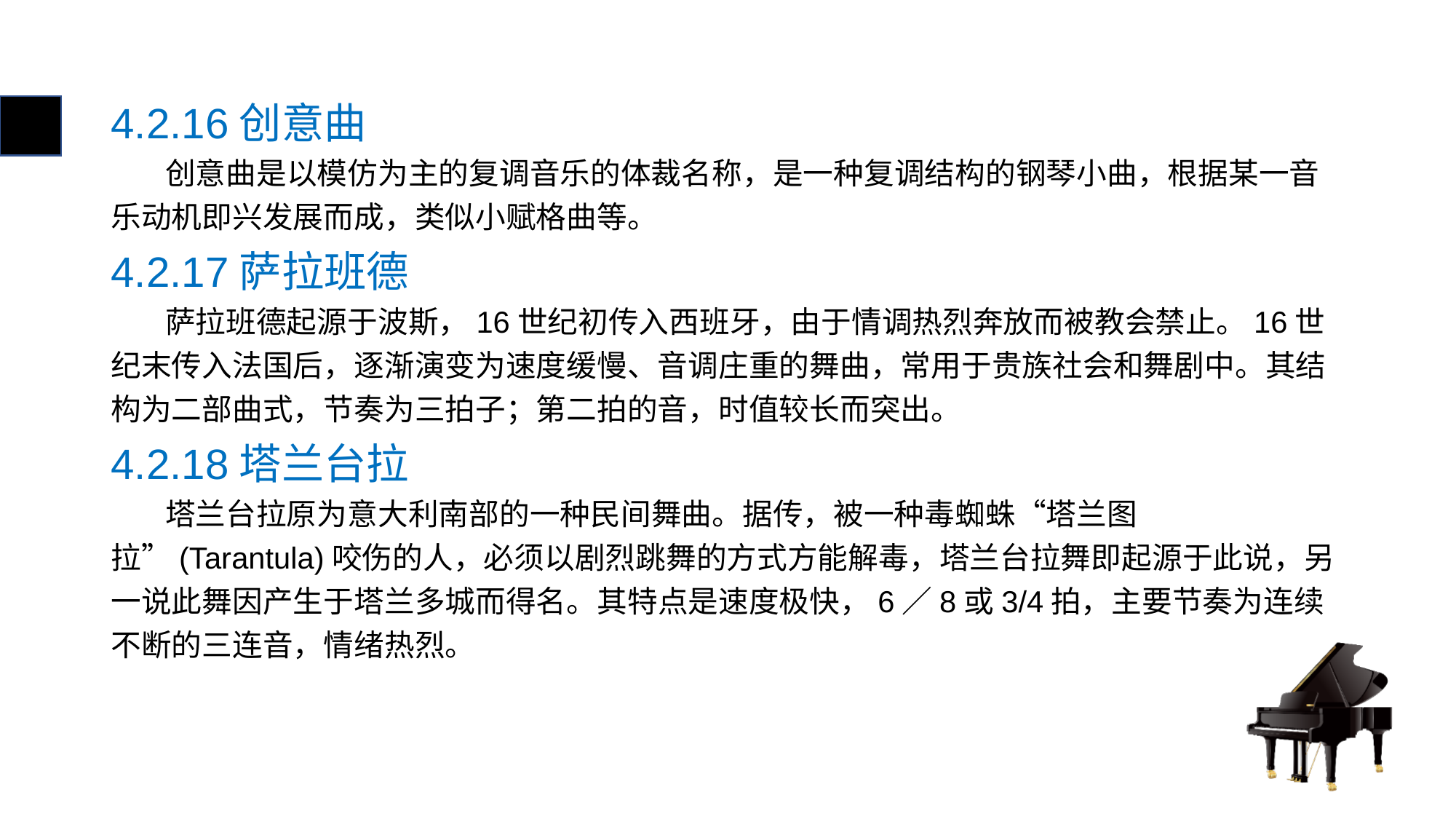

# 4.2.16创意曲
       创意曲是以模仿为主的复调音乐的体裁名称，是一种复调结构的钢琴小曲，根据某一音乐动机即兴发展而成，类似小赋格曲等。
4.2.17萨拉班德
       萨拉班德起源于波斯，16世纪初传入西班牙，由于情调热烈奔放而被教会禁止。16世纪末传入法国后，逐渐演变为速度缓慢、音调庄重的舞曲，常用于贵族社会和舞剧中。其结构为二部曲式，节奏为三拍子；第二拍的音，时值较长而突出。
4.2.18塔兰台拉
       塔兰台拉原为意大利南部的一种民间舞曲。据传，被一种毒蜘蛛“塔兰图拉”(Tarantula)咬伤的人，必须以剧烈跳舞的方式方能解毒，塔兰台拉舞即起源于此说，另一说此舞因产生于塔兰多城而得名。其特点是速度极快，6／8或3/4拍，主要节奏为连续不断的三连音，情绪热烈。